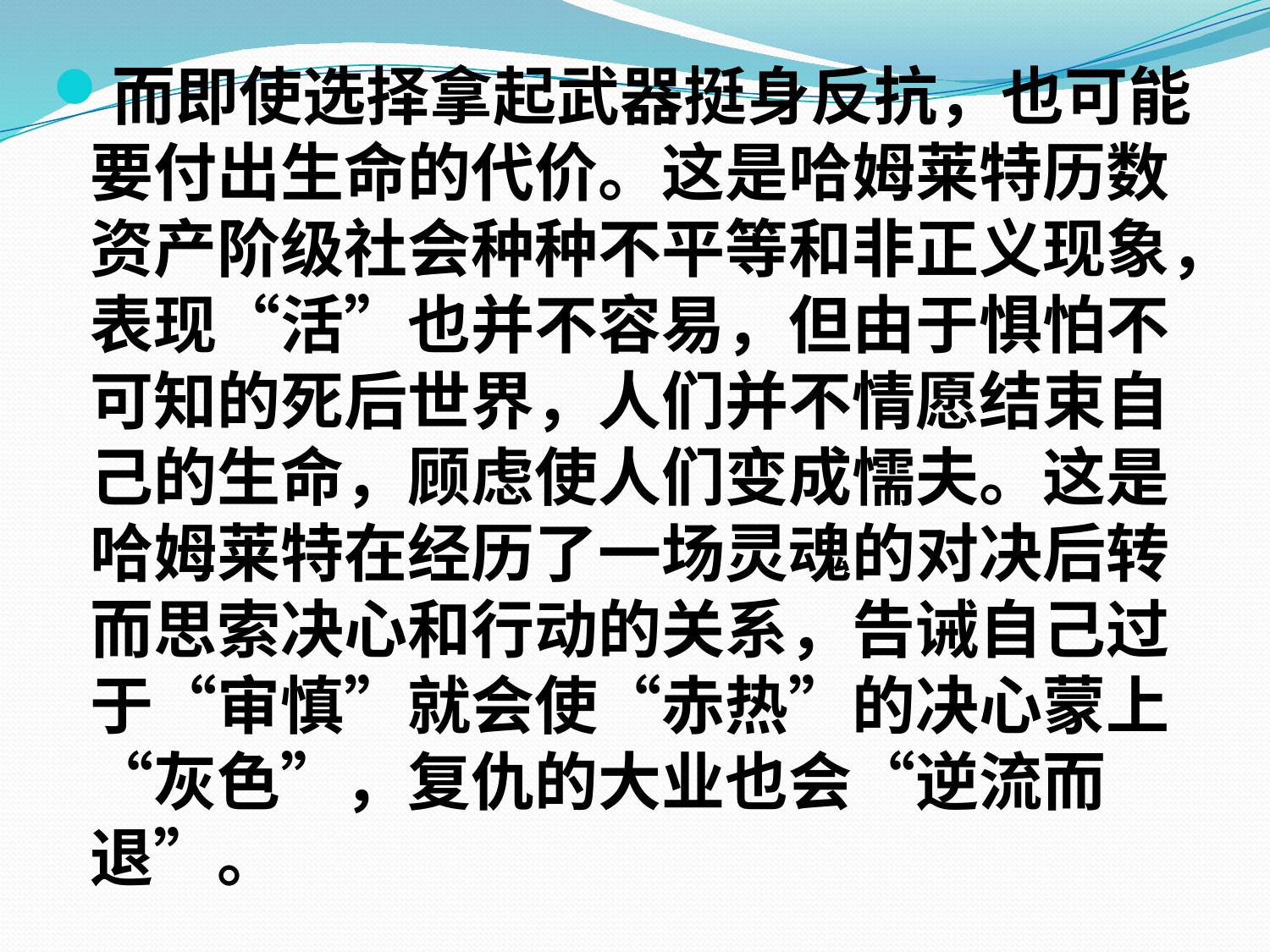

而即使选择拿起武器挺身反抗，也可能要付出生命的代价。这是哈姆莱特历数资产阶级社会种种不平等和非正义现象，表现“活”也并不容易，但由于惧怕不可知的死后世界，人们并不情愿结束自己的生命，顾虑使人们变成懦夫。这是哈姆莱特在经历了一场灵魂的对决后转而思索决心和行动的关系，告诫自己过于“审慎”就会使“赤热”的决心蒙上“灰色”，复仇的大业也会“逆流而退”。